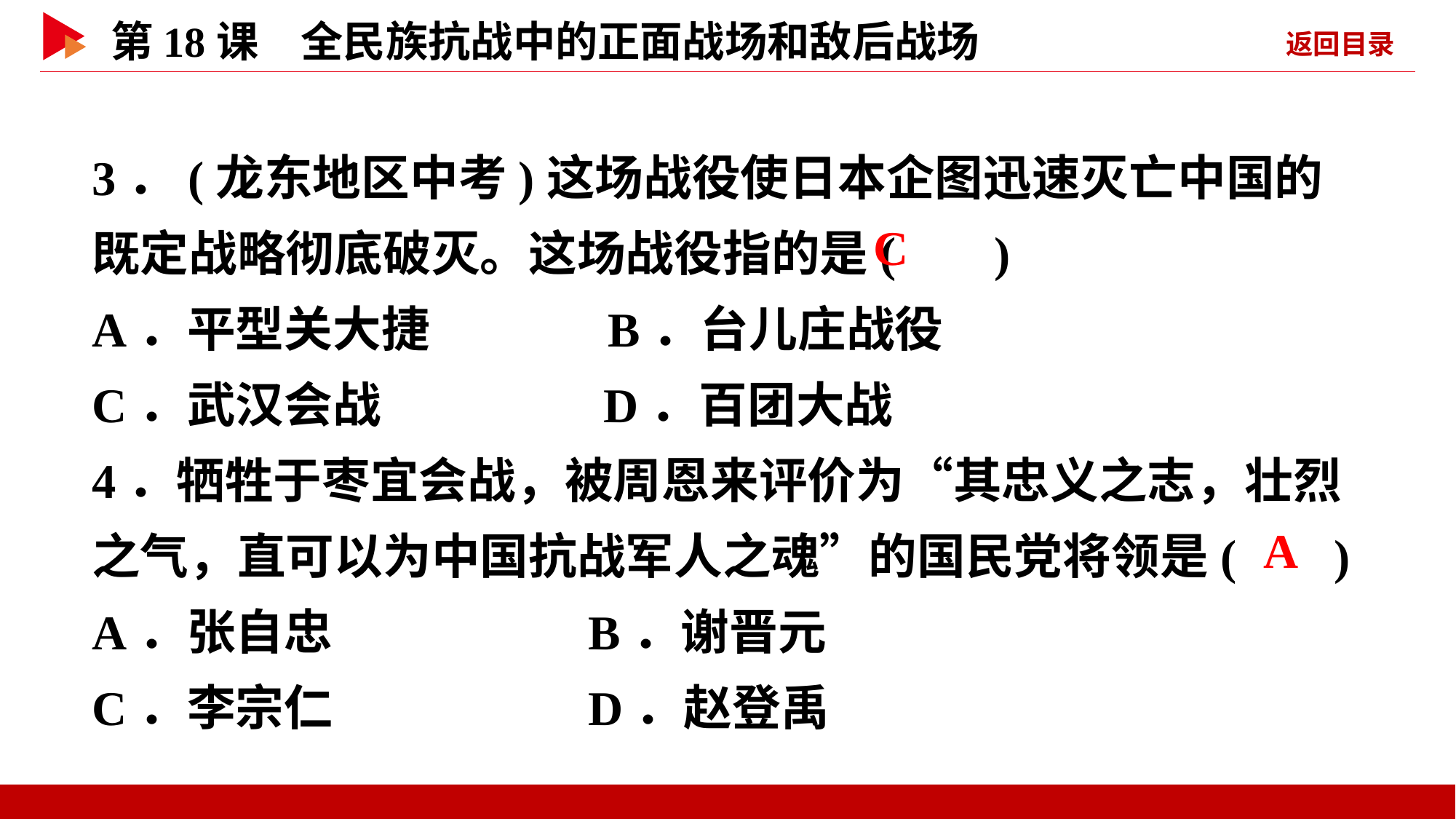

3．(龙东地区中考)这场战役使日本企图迅速灭亡中国的既定战略彻底破灭。这场战役指的是(        )
A．平型关大捷               B．台儿庄战役
C．武汉会战                   D．百团大战
4．牺牲于枣宜会战，被周恩来评价为“其忠义之志，壮烈之气，直可以为中国抗战军人之魂”的国民党将领是(        )
A．张自忠                      B．谢晋元
C．李宗仁                      D．赵登禹
   C
   A